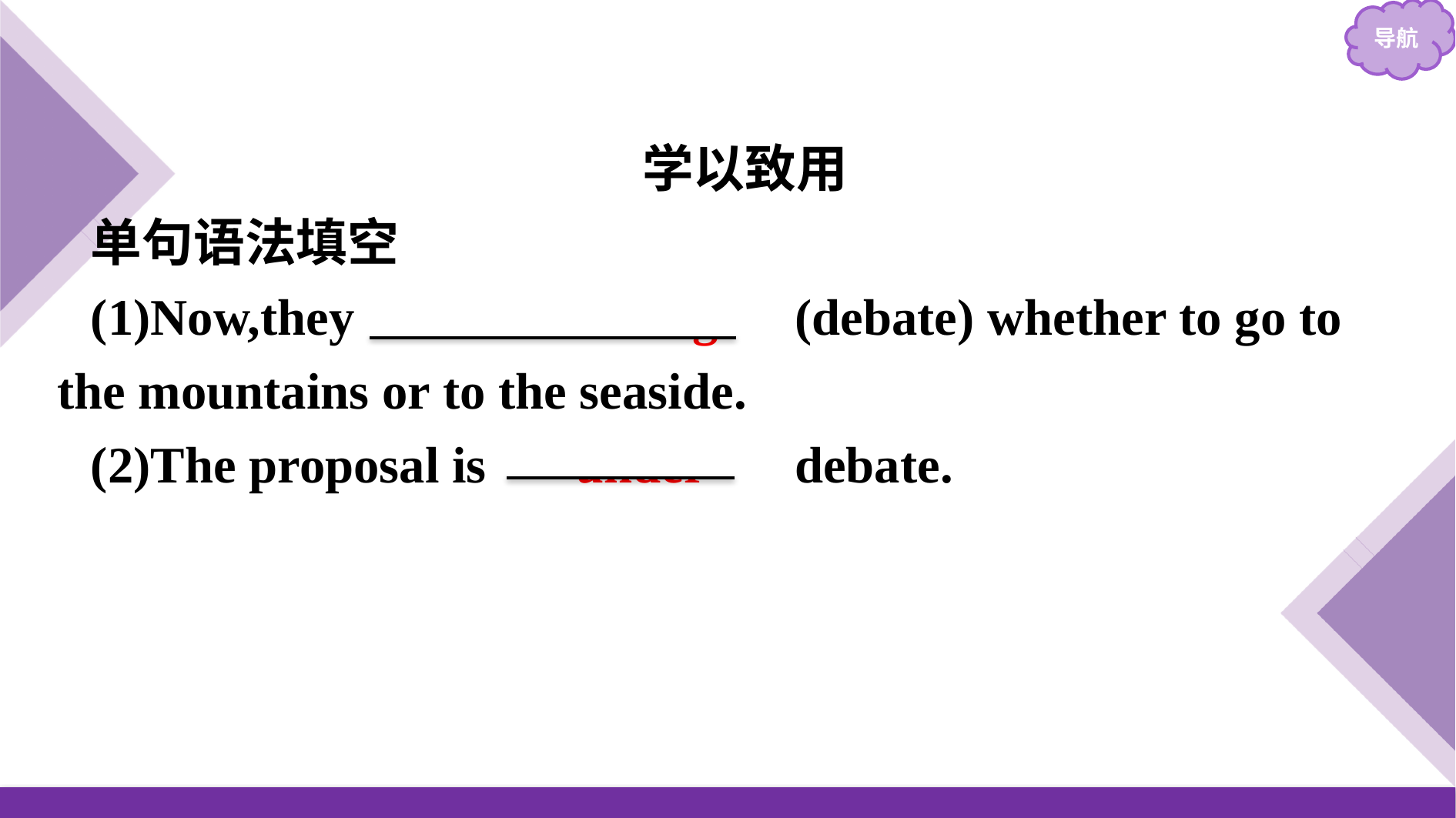

学以致用
单句语法填空
(1)Now,they 　are debating　(debate) whether to go to the mountains or to the seaside.
(2)The proposal is 　under　 debate.